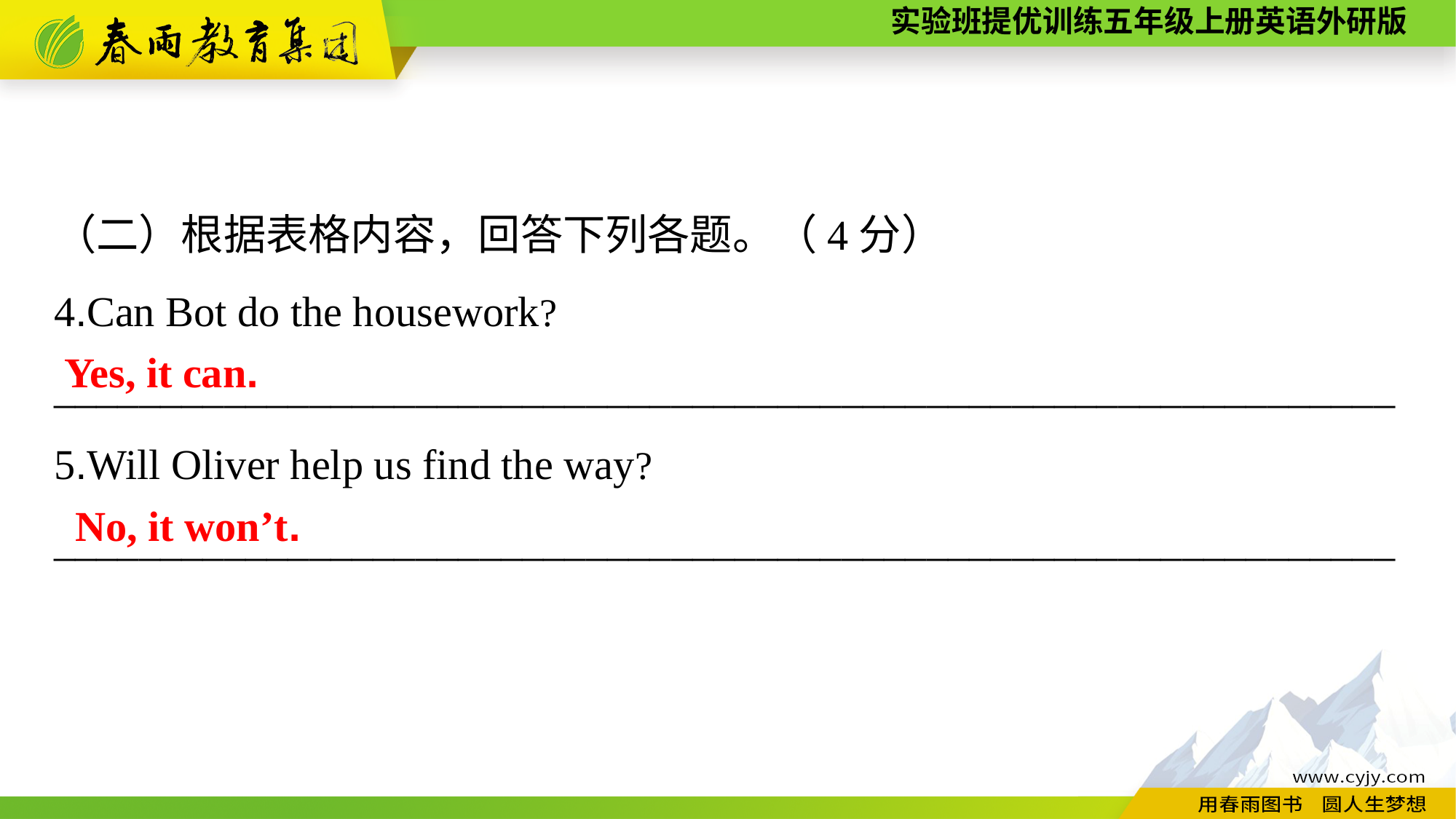

（二）根据表格内容，回答下列各题。（4分）
4.Can Bot do the housework?
_______________________________________________________________
5.Will Oliver help us find the way?
_______________________________________________________________
Yes, it can.
No, it won’t.